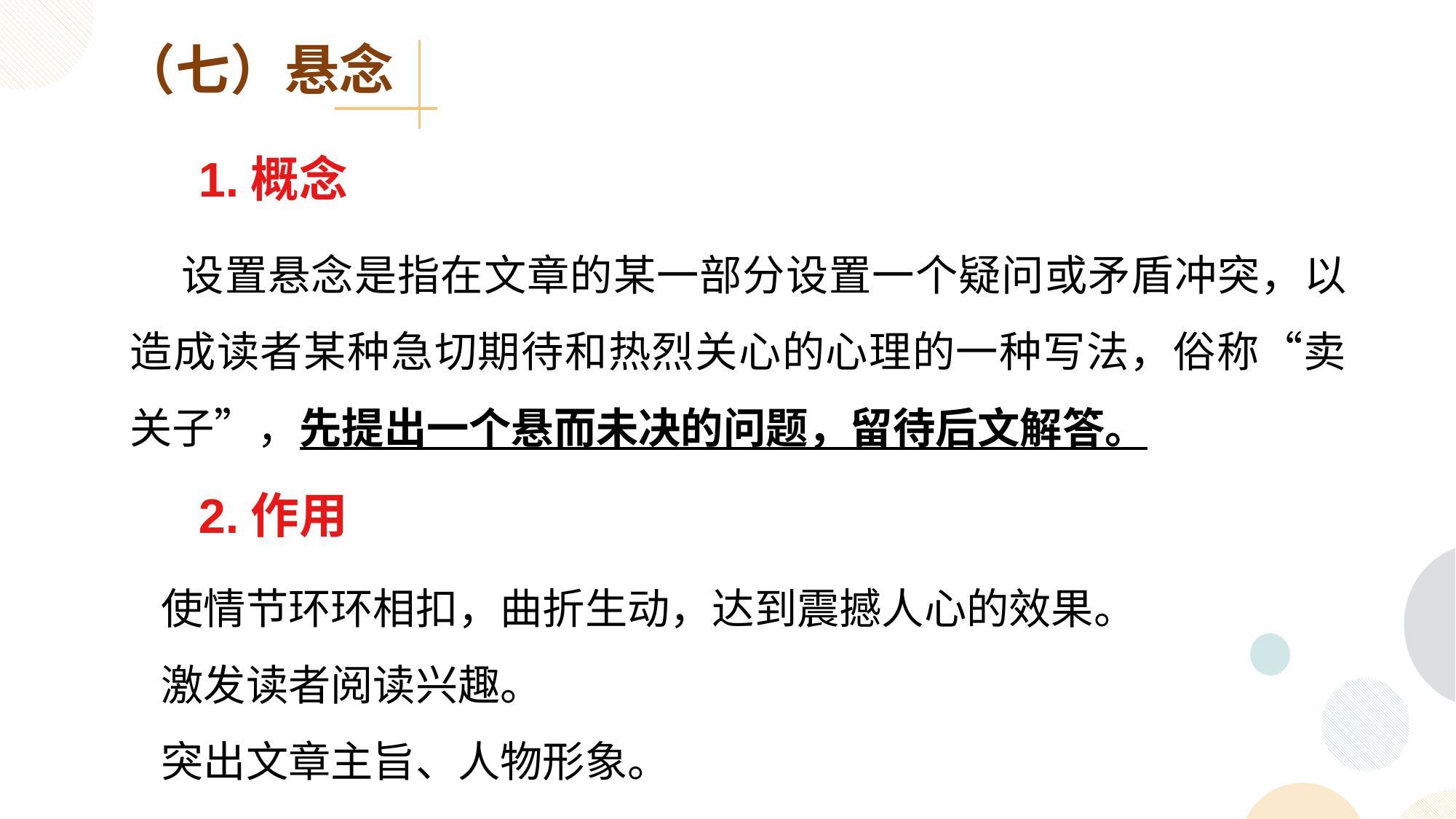

（七）悬念
1.概念
    设置悬念是指在文章的某一部分设置一个疑问或矛盾冲突，以造成读者某种急切期待和热烈关心的心理的一种写法，俗称“卖关子”，先提出一个悬而未决的问题，留待后文解答。
2.作用

    使情节环环相扣，曲折生动，达到震撼人心的效果。
    激发读者阅读兴趣。
    突出文章主旨、人物形象。